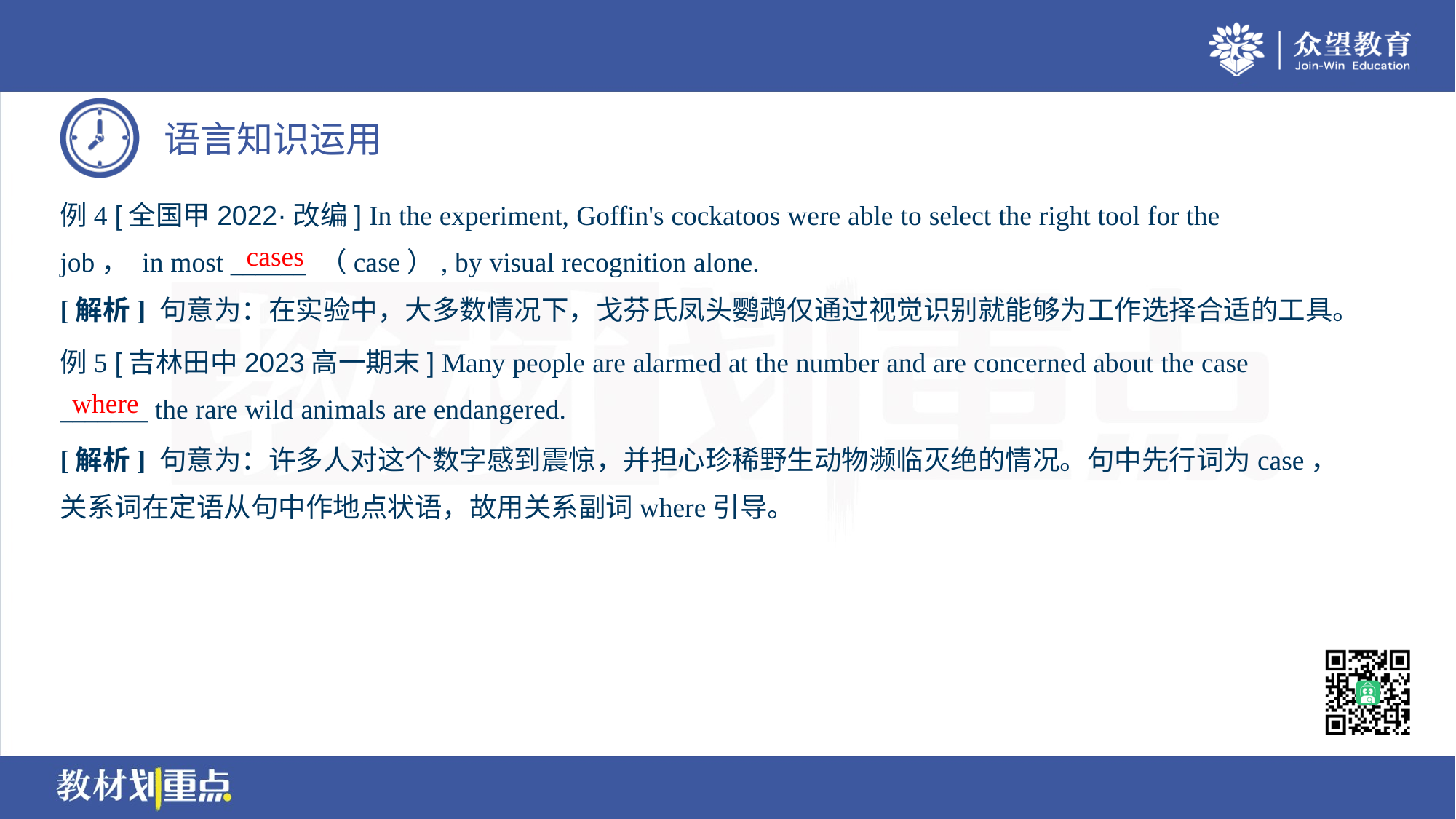

例4 [全国甲2022·改编] In the experiment, Goffin's cockatoos were able to select the right tool for the
job， in most ______ （case）, by visual recognition alone.
cases
[解析] 句意为：在实验中，大多数情况下，戈芬氏凤头鹦鹉仅通过视觉识别就能够为工作选择合适的工具。
例5 [吉林田中2023高一期末] Many people are alarmed at the number and are concerned about the case
_______ the rare wild animals are endangered.
where
[解析] 句意为：许多人对这个数字感到震惊，并担心珍稀野生动物濒临灭绝的情况。句中先行词为case，
关系词在定语从句中作地点状语，故用关系副词where引导。